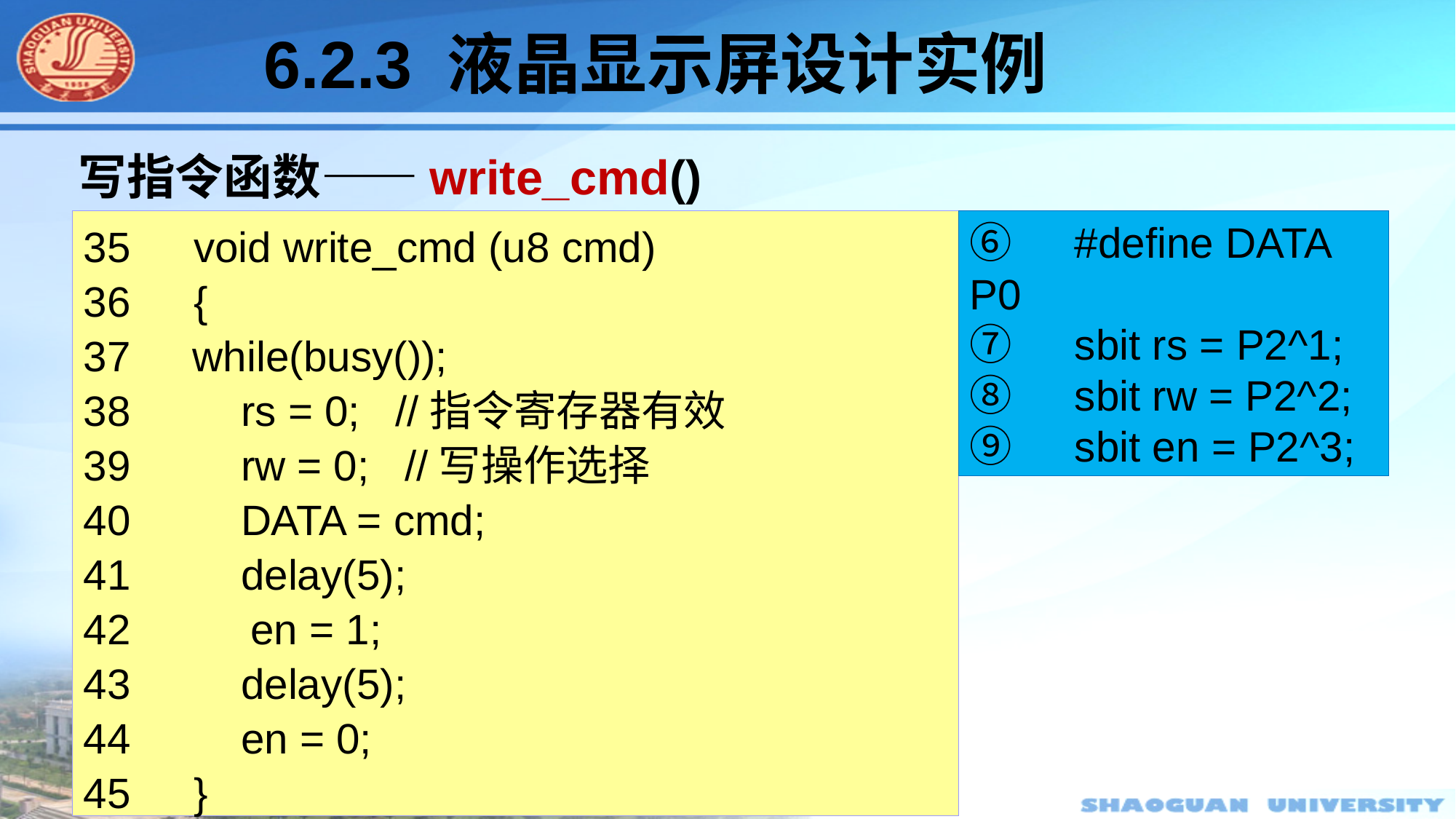

#
6.2.3 液晶显示屏设计实例
写指令函数——write_cmd()
35　void write_cmd (u8 cmd)
36　{
37　	while(busy());
38　	    rs = 0;   //指令寄存器有效
39　	    rw = 0;   //写操作选择
40　	    DATA = cmd;
41　	    delay(5);
42　      en = 1;
43　	    delay(5);
44　	    en = 0;
45　}
⑥　#define DATA P0
⑦　sbit rs = P2^1;
⑧　sbit rw = P2^2;
⑨　sbit en = P2^3;